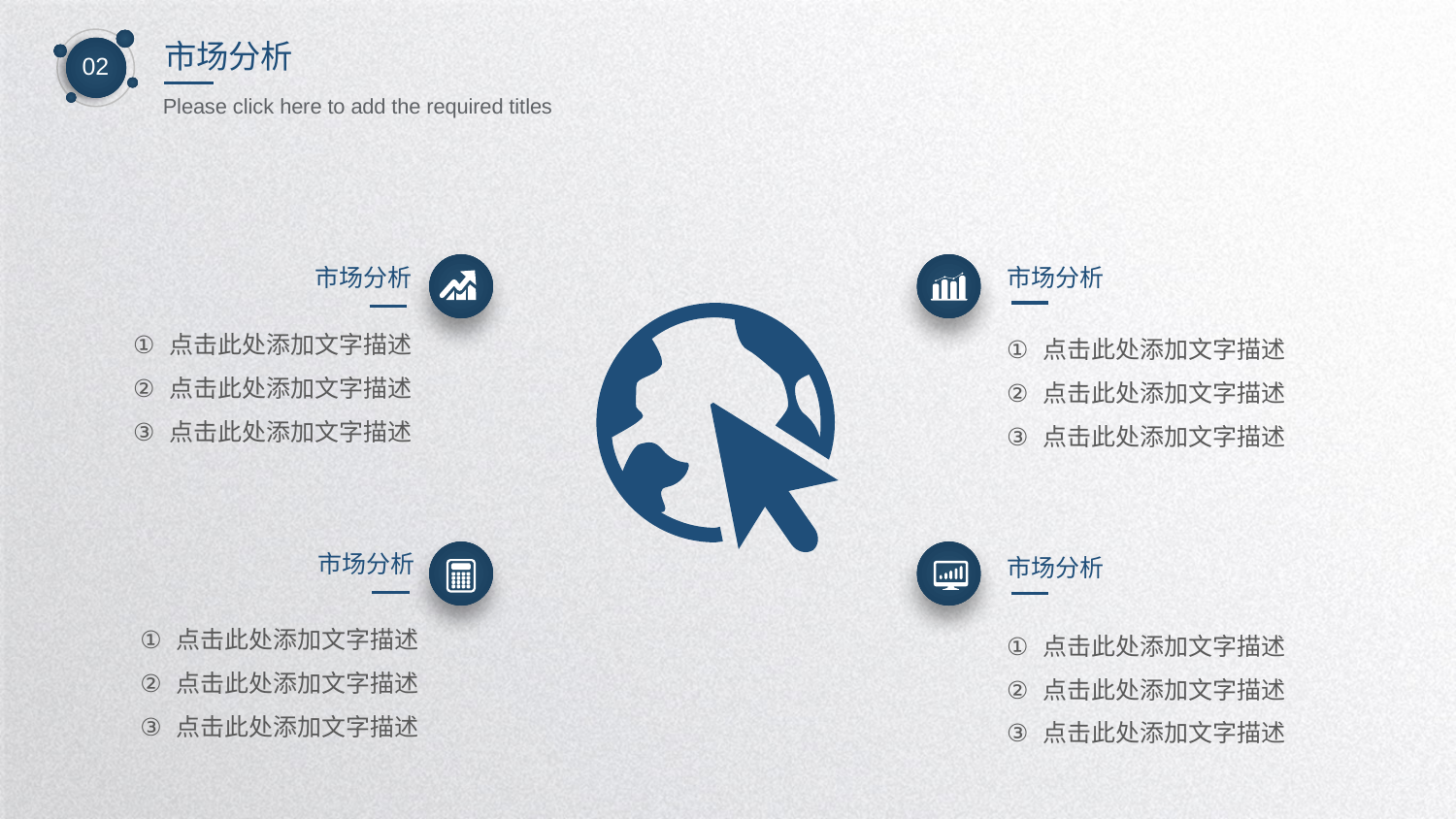

市场分析
02
Please click here to add the required titles

市场分析
市场分析

点击此处添加文字描述
点击此处添加文字描述
点击此处添加文字描述
点击此处添加文字描述
点击此处添加文字描述
点击此处添加文字描述
市场分析

市场分析
点击此处添加文字描述
点击此处添加文字描述
点击此处添加文字描述
点击此处添加文字描述
点击此处添加文字描述
点击此处添加文字描述